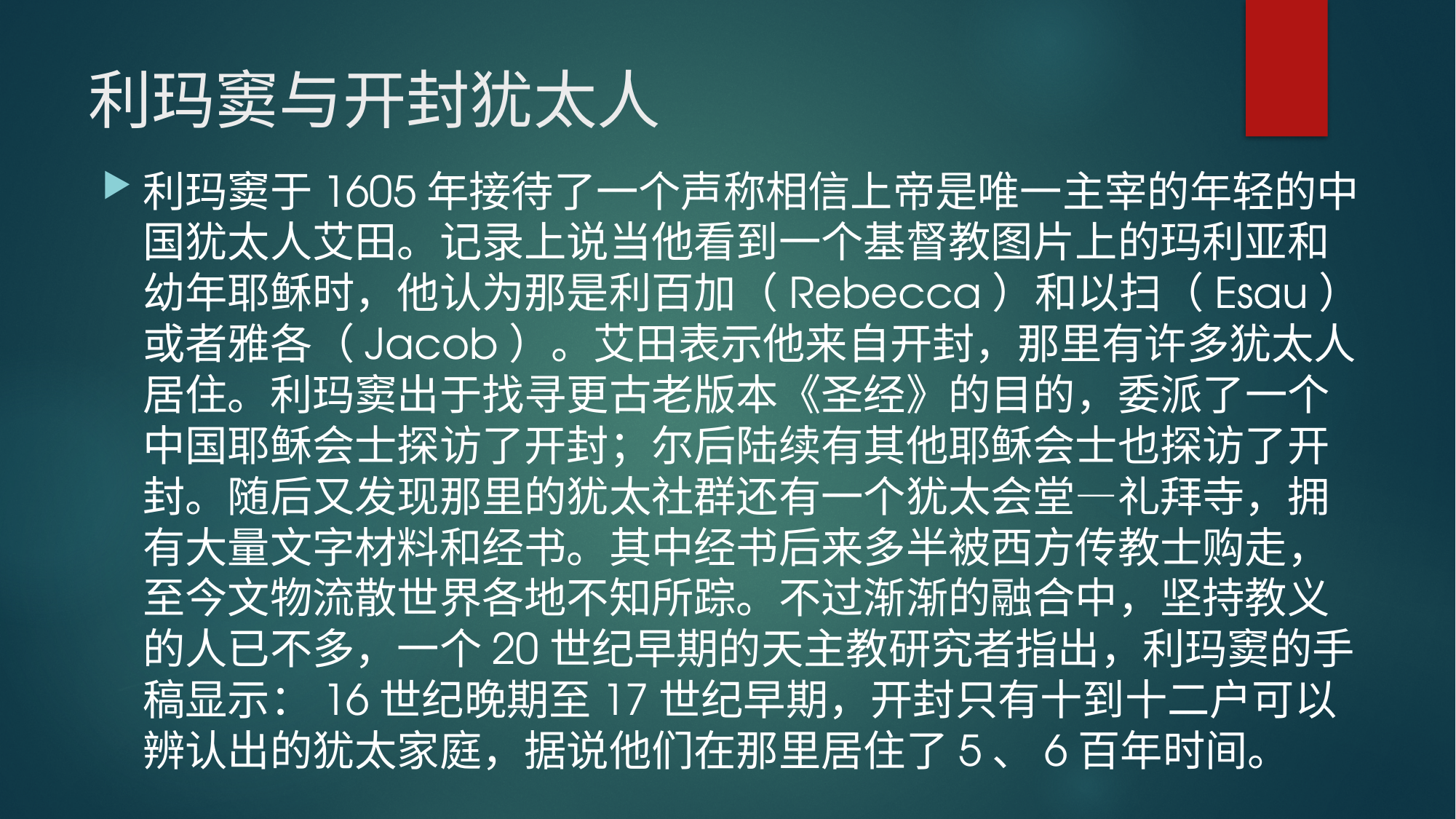

# 利玛窦与开封犹太人
利玛窦于1605年接待了一个声称相信上帝是唯一主宰的年轻的中国犹太人艾田。记录上说当他看到一个基督教图片上的玛利亚和幼年耶稣时，他认为那是利百加（Rebecca）和以扫（Esau）或者雅各（Jacob）。艾田表示他来自开封，那里有许多犹太人居住。利玛窦出于找寻更古老版本《圣经》的目的，委派了一个中国耶稣会士探访了开封；尔后陆续有其他耶稣会士也探访了开封。随后又发现那里的犹太社群还有一个犹太会堂—礼拜寺，拥有大量文字材料和经书。其中经书后来多半被西方传教士购走，至今文物流散世界各地不知所踪。不过渐渐的融合中，坚持教义的人已不多，一个20世纪早期的天主教研究者指出，利玛窦的手稿显示：16世纪晚期至17世纪早期，开封只有十到十二户可以辨认出的犹太家庭，据说他们在那里居住了5、6百年时间。